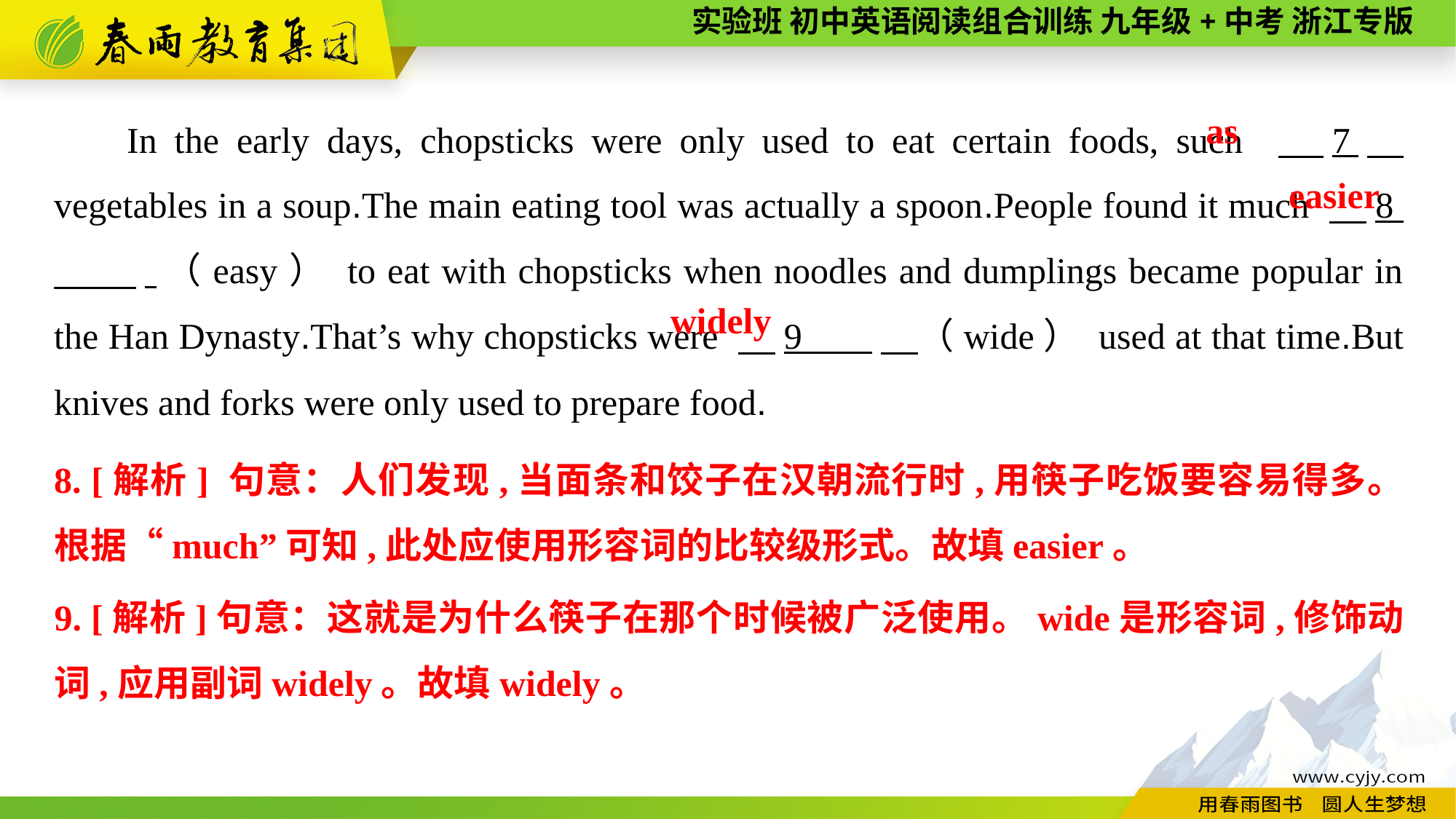

In the early days, chopsticks were only used to eat certain foods, such 　7　 vegetables in a soup.The main eating tool was actually a spoon.People found it much 　8  　    .（easy） to eat with chopsticks when noodles and dumplings became popular in the Han Dynasty.That’s why chopsticks were 　9       　（wide） used at that time.But knives and forks were only used to prepare food.
as
easier
widely
8. [解析] 句意：人们发现,当面条和饺子在汉朝流行时,用筷子吃饭要容易得多。根据“much”可知,此处应使用形容词的比较级形式。故填easier。
9. [解析]句意：这就是为什么筷子在那个时候被广泛使用。wide是形容词,修饰动词,应用副词widely。故填widely。